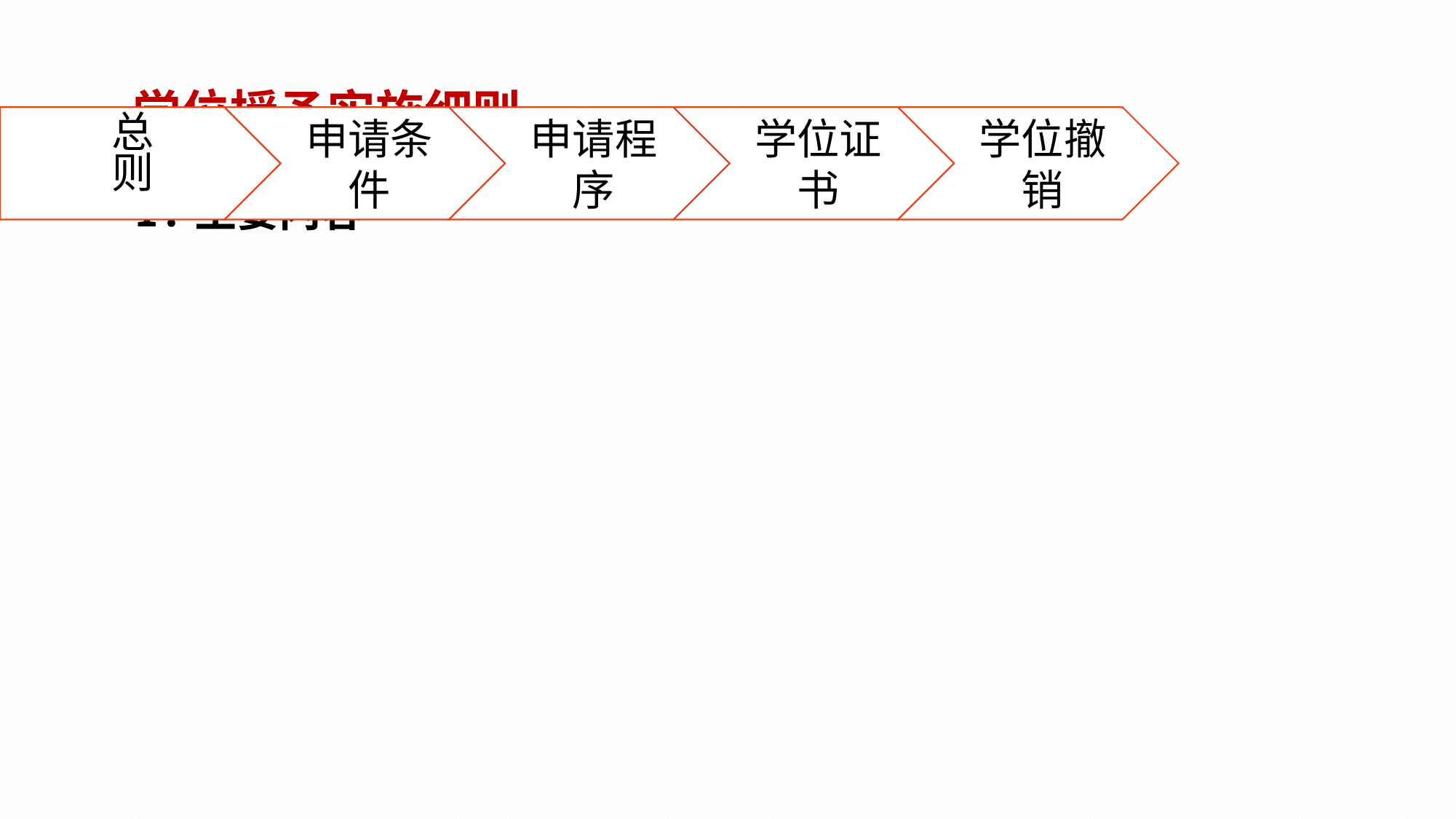

学位授予实施细则
1.主要内容

总
则
申请条件
申请程序
学位证书
学位撤销